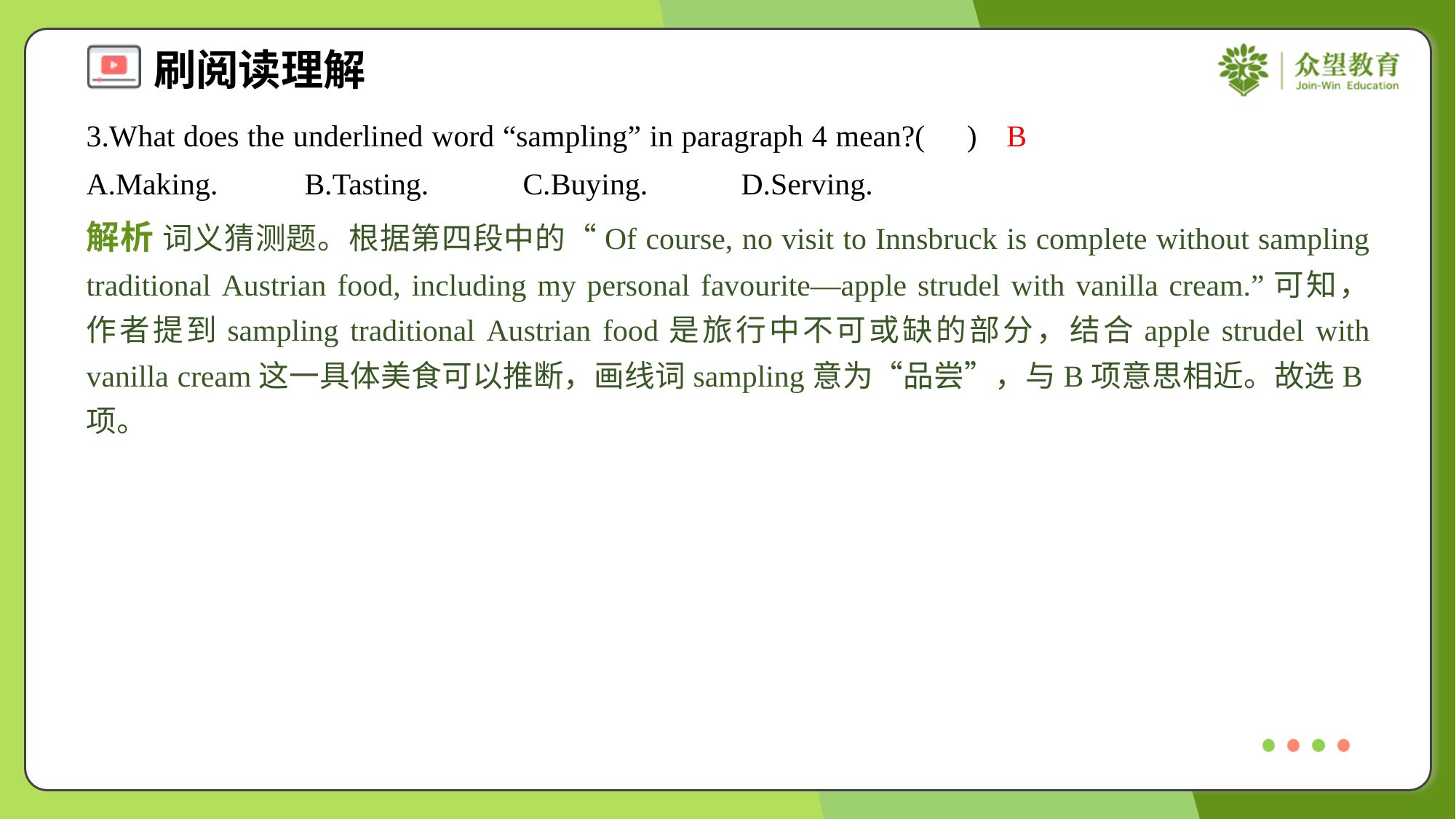

3.What does the underlined word “sampling” in paragraph 4 mean?(     )
B
A.Making.	B.Tasting.	C.Buying.	D.Serving.
解析 词义猜测题。根据第四段中的“Of course, no visit to Innsbruck is complete without sampling traditional Austrian food, including my personal favourite—apple strudel with vanilla cream.”可知，作者提到sampling traditional Austrian food是旅行中不可或缺的部分，结合apple strudel with vanilla cream这一具体美食可以推断，画线词sampling意为“品尝”，与B项意思相近。故选B项。